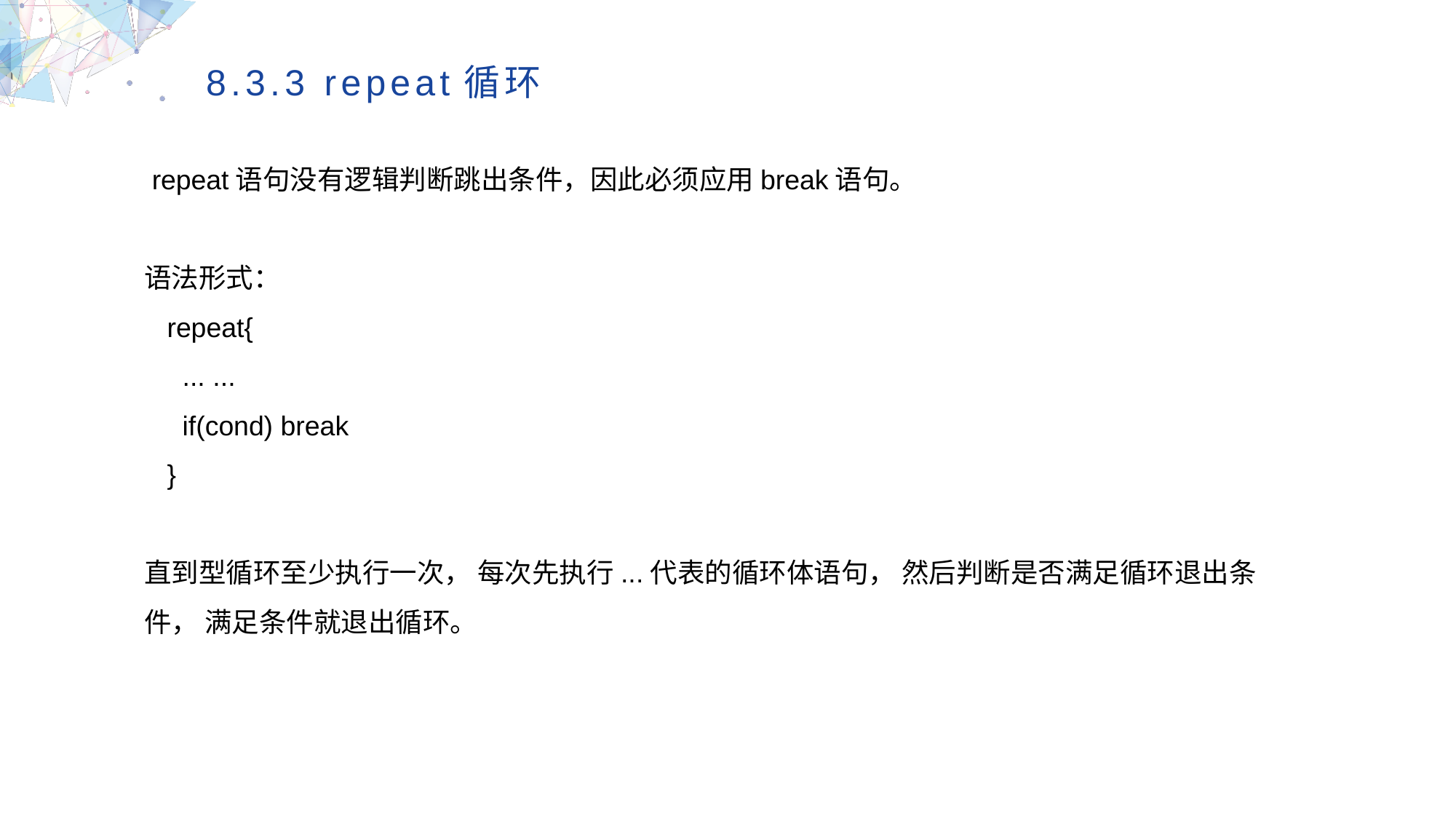

8.3.3 repeat循环
 repeat语句没有逻辑判断跳出条件，因此必须应用break语句。

语法形式：
   repeat{
     ... ...
     if(cond) break
   }

直到型循环至少执行一次， 每次先执行...代表的循环体语句， 然后判断是否满足循环退出条件， 满足条件就退出循环。
MULTIPURPOSE PRESENTATION TEMPLATE | UNIQUE DESIGN
Welcome Message
Please replace text, click add relevant headline, modify the text content, also can copy your content to this directly. Please replace text, click add relevant headline, modify the text content, also can copy your content to this directly.